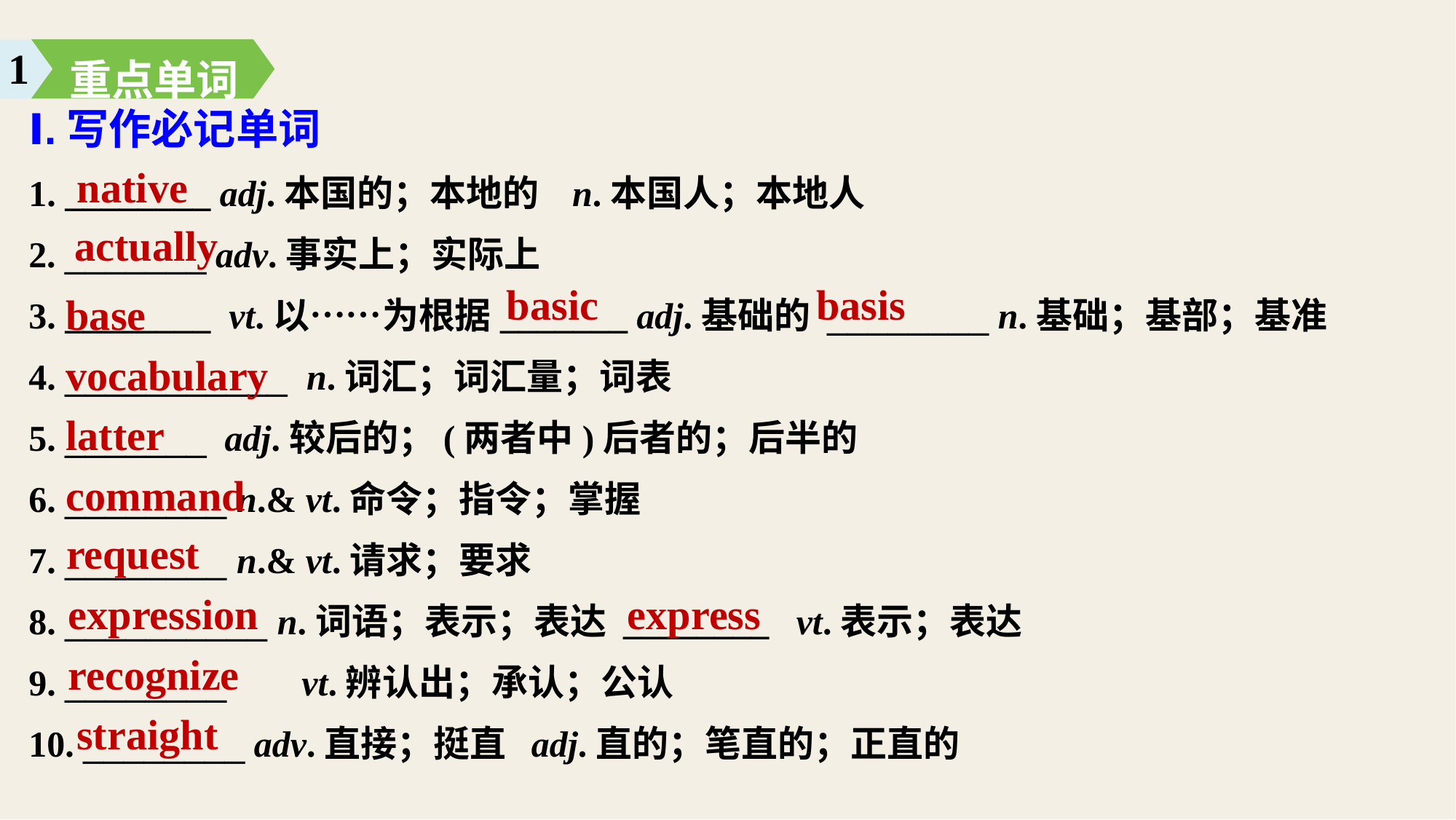

重点单词

1
Ⅰ.写作必记单词
1. ________ adj.本国的；本地的   n.本国人；本地人
2. _______ adv.事实上；实际上
3. ________  vt.以……为根据_______ adj.基础的 ________ n.基础；基部；基准
4. ___________  n.词汇；词汇量；词表
5. _______  adj.较后的；(两者中)后者的；后半的
6. ________ n.& vt.命令；指令；掌握
7. ________ n.& vt.请求；要求
8. __________ n.词语；表示；表达 ________   vt.表示；表达
9. ________ 	vt.辨认出；承认；公认
10. ________ adv.直接；挺直  adj.直的；笔直的；正直的

native
actually
basic
basis
base
vocabulary
latter
command
request
expression
express
recognize
straight